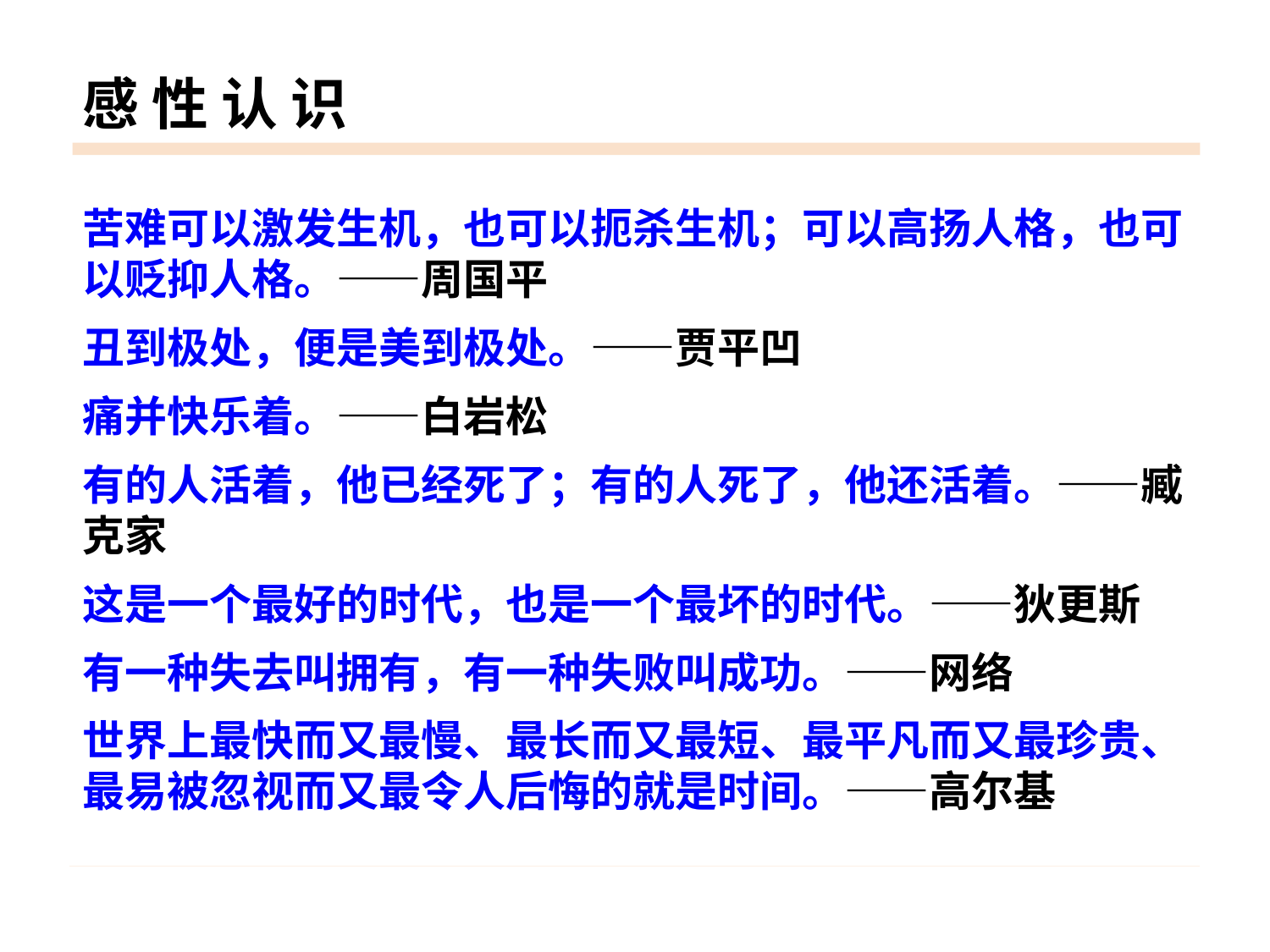

# 感 性 认 识
苦难可以激发生机，也可以扼杀生机；可以高扬人格，也可以贬抑人格。——周国平
丑到极处，便是美到极处。——贾平凹
痛并快乐着。——白岩松
有的人活着，他已经死了；有的人死了，他还活着。——臧克家
这是一个最好的时代，也是一个最坏的时代。——狄更斯
有一种失去叫拥有，有一种失败叫成功。——网络
世界上最快而又最慢、最长而又最短、最平凡而又最珍贵、最易被忽视而又最令人后悔的就是时间。——高尔基